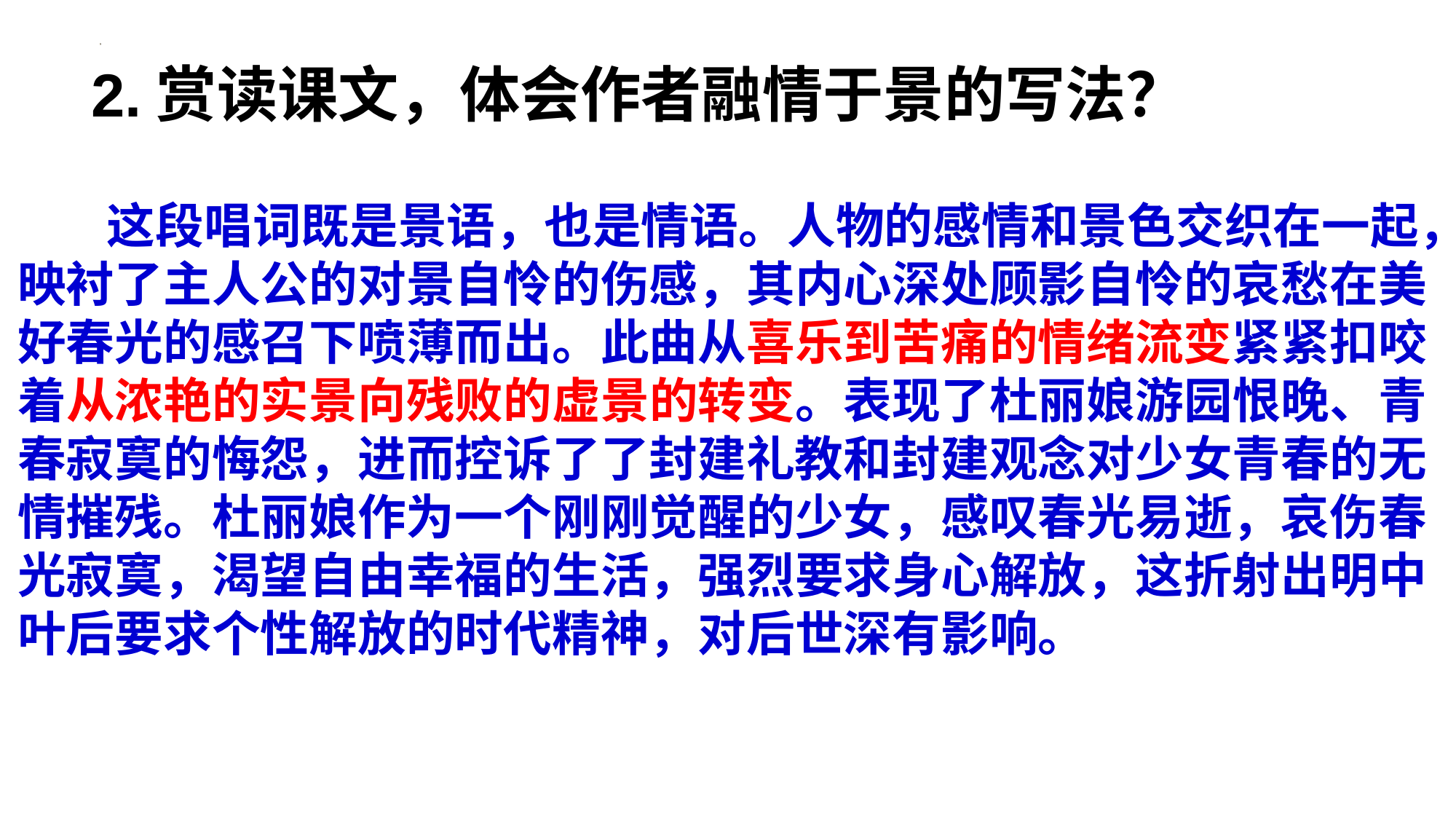

2.赏读课文，体会作者融情于景的写法？
       这段唱词既是景语，也是情语。人物的感情和景色交织在一起，映衬了主人公的对景自怜的伤感，其内心深处顾影自怜的哀愁在美好春光的感召下喷薄而出。此曲从喜乐到苦痛的情绪流变紧紧扣咬着从浓艳的实景向残败的虚景的转变。表现了杜丽娘游园恨晚、青春寂寞的悔怨，进而控诉了了封建礼教和封建观念对少女青春的无情摧残。杜丽娘作为一个刚刚觉醒的少女，感叹春光易逝，哀伤春光寂寞，渴望自由幸福的生活，强烈要求身心解放，这折射出明中叶后要求个性解放的时代精神，对后世深有影响。